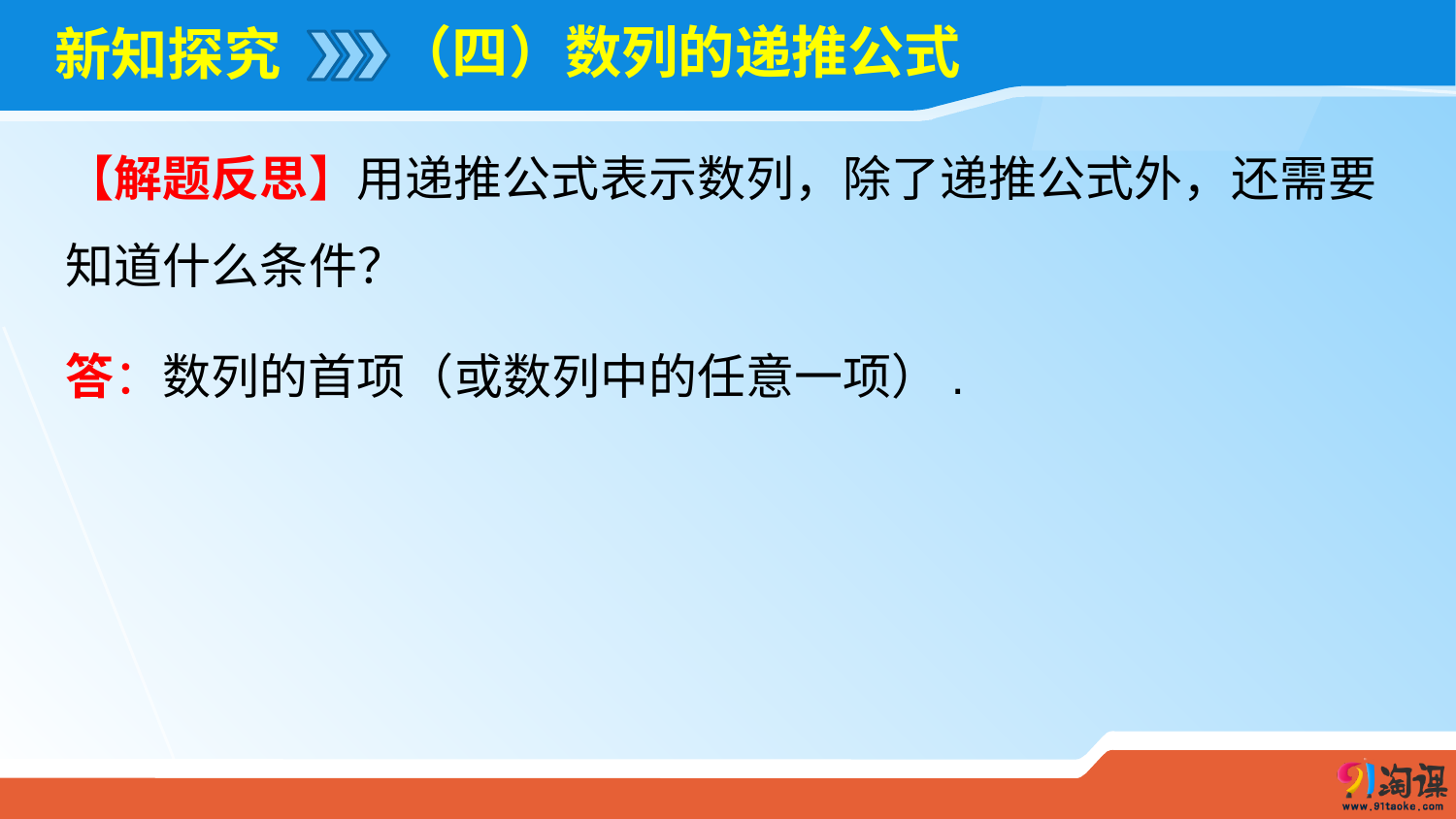

（四）数列的递推公式
# 新知探究
【解题反思】用递推公式表示数列，除了递推公式外，还需要知道什么条件？

答：数列的首项（或数列中的任意一项）.